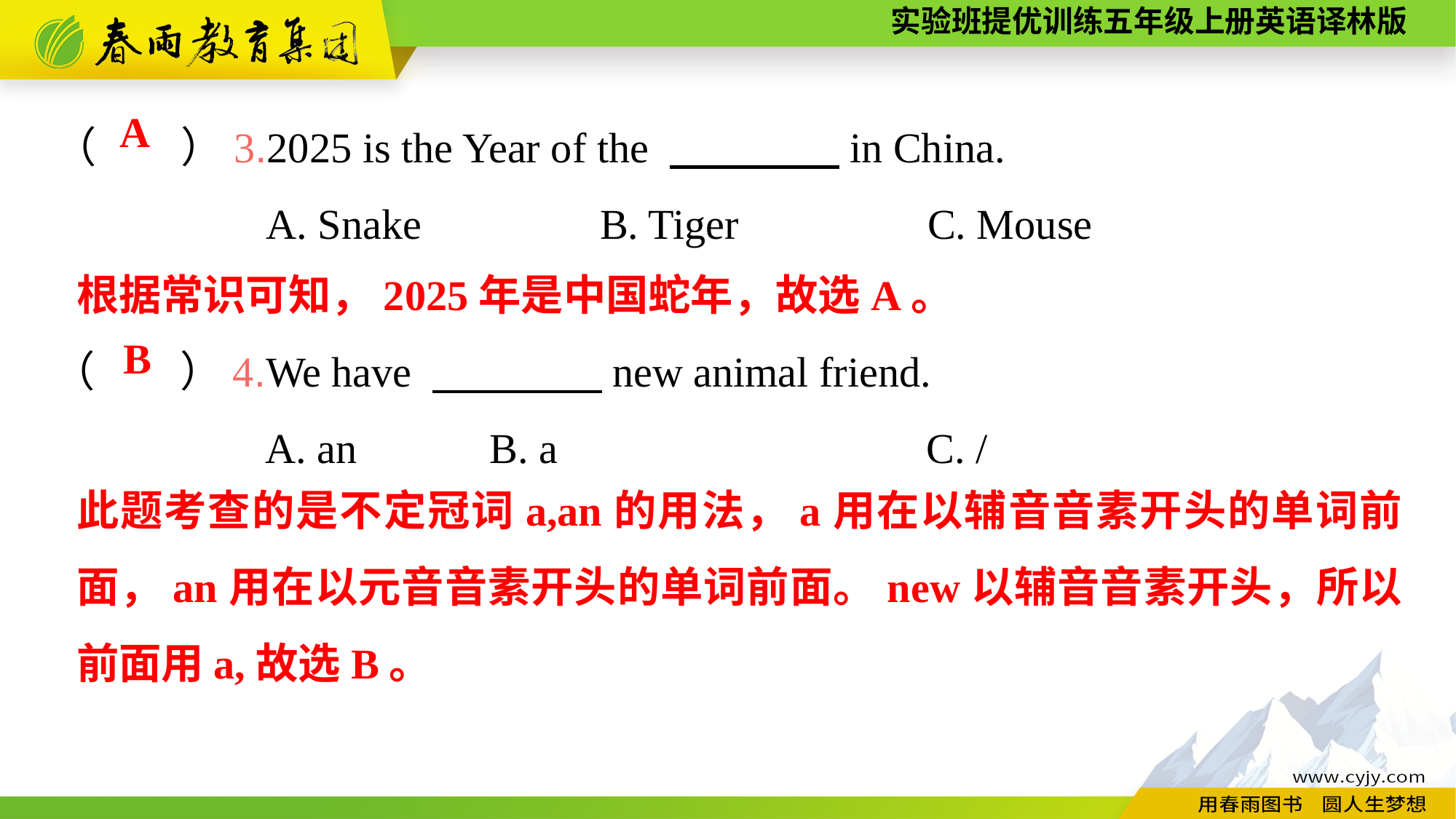

（　　）3.2025 is the Year of the 　　　　in China.
A. Snake		B. Tiger		C. Mouse
A
根据常识可知，2025年是中国蛇年，故选A。
（　　）4.We have 　　　　new animal friend.
A. an		B. a				C. /
B
此题考查的是不定冠词a,an的用法，a用在以辅音音素开头的单词前面，an用在以元音音素开头的单词前面。new以辅音音素开头，所以前面用a,故选B。